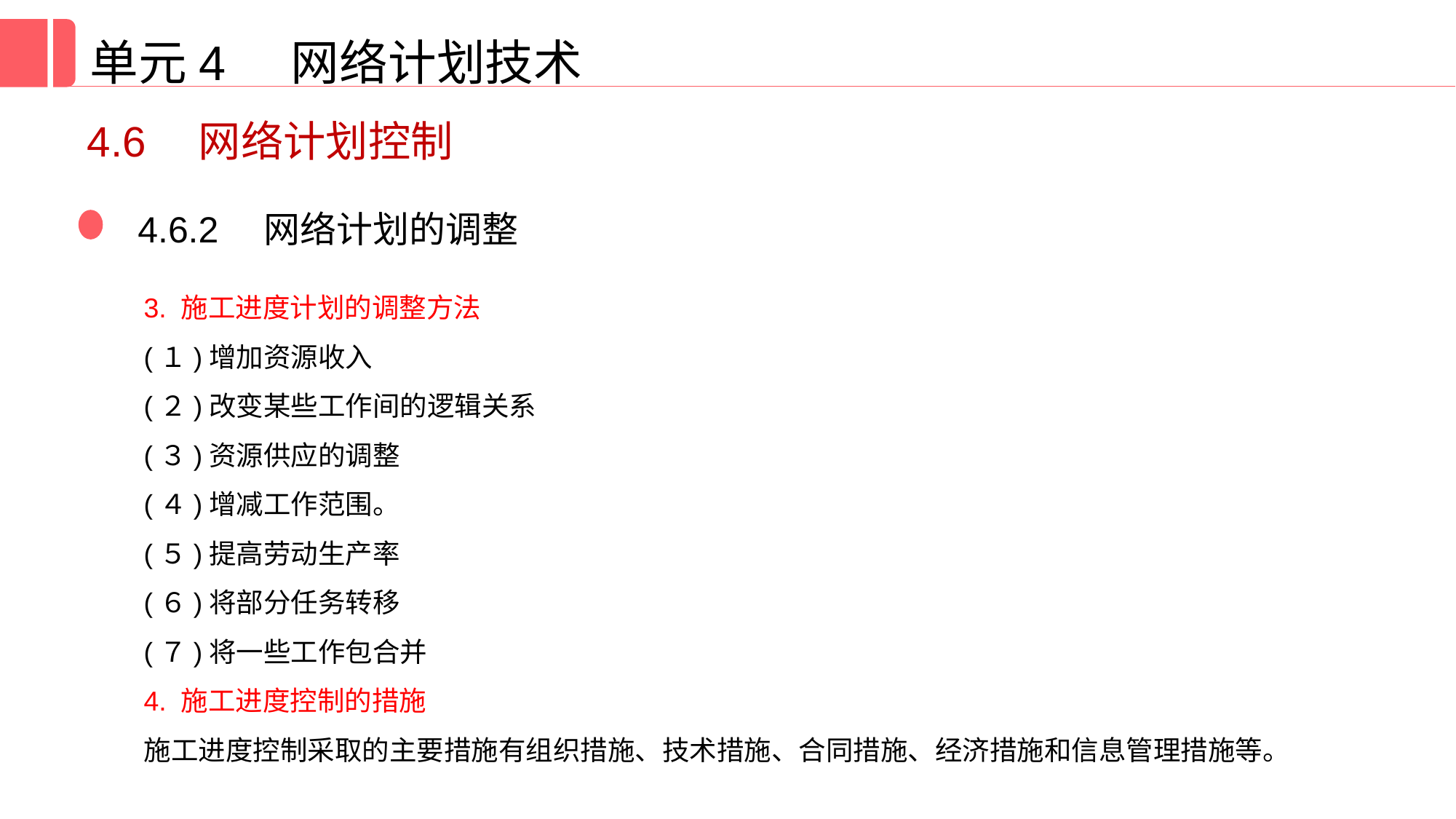

单元4    网络计划技术

4.6　网络计划控制
4.6.2　网络计划的调整

3. 施工进度计划的调整方法
(１)增加资源收入
(２)改变某些工作间的逻辑关系
(３)资源供应的调整
(４)增减工作范围。
(５)提高劳动生产率
(６)将部分任务转移
(７)将一些工作包合并
4. 施工进度控制的措施
施工进度控制采取的主要措施有组织措施、技术措施、合同措施、经济措施和信息管理措施等。